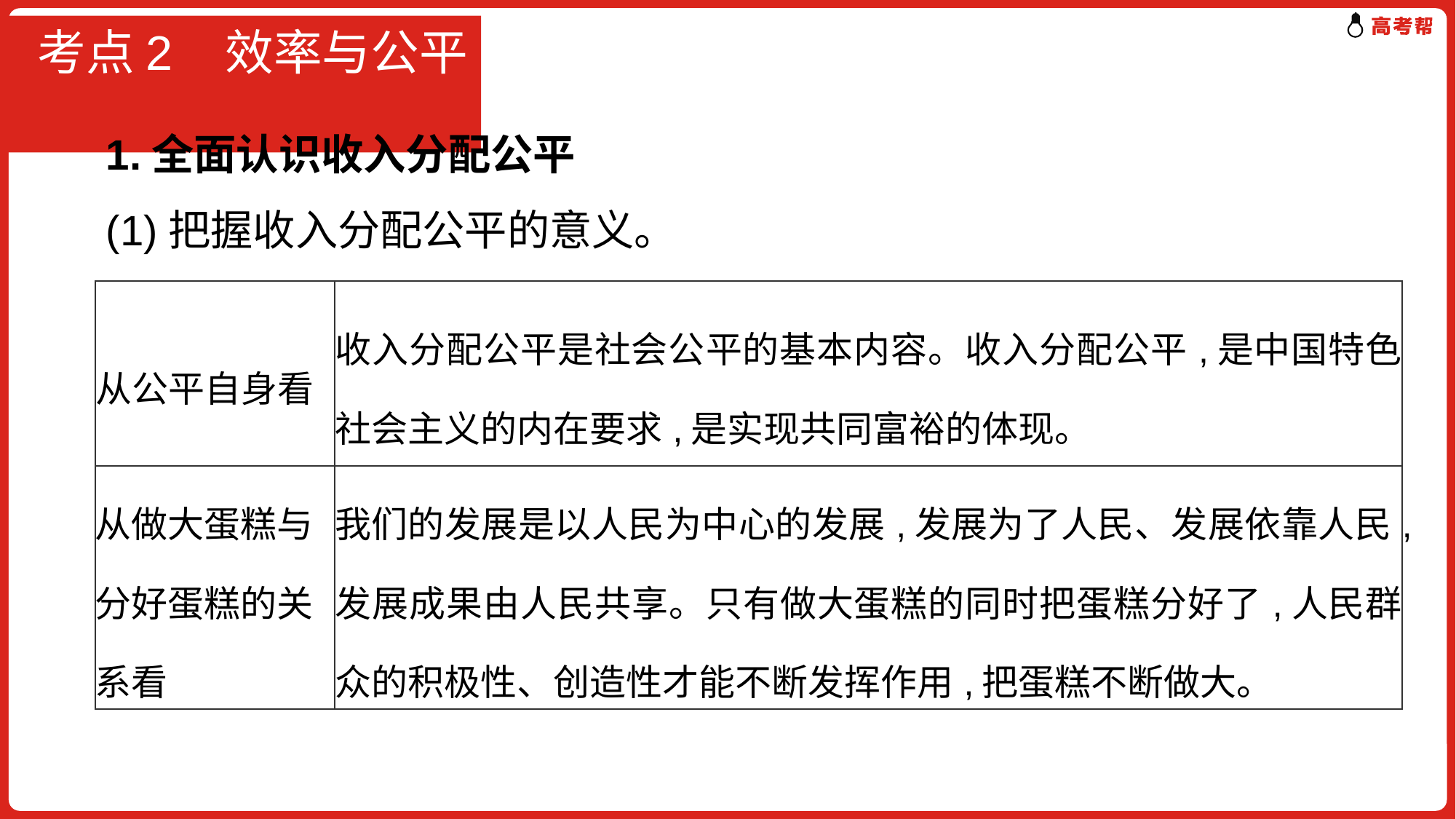

# 考点2   效率与公平
1.全面认识收入分配公平
(1)把握收入分配公平的意义。
| 从公平自身看 | 收入分配公平是社会公平的基本内容。收入分配公平,是中国特色社会主义的内在要求,是实现共同富裕的体现。 |
| --- | --- |
| 从做大蛋糕与分好蛋糕的关系看 | 我们的发展是以人民为中心的发展,发展为了人民、发展依靠人民,发展成果由人民共享。只有做大蛋糕的同时把蛋糕分好了,人民群众的积极性、创造性才能不断发挥作用,把蛋糕不断做大。 |
| --- | --- |